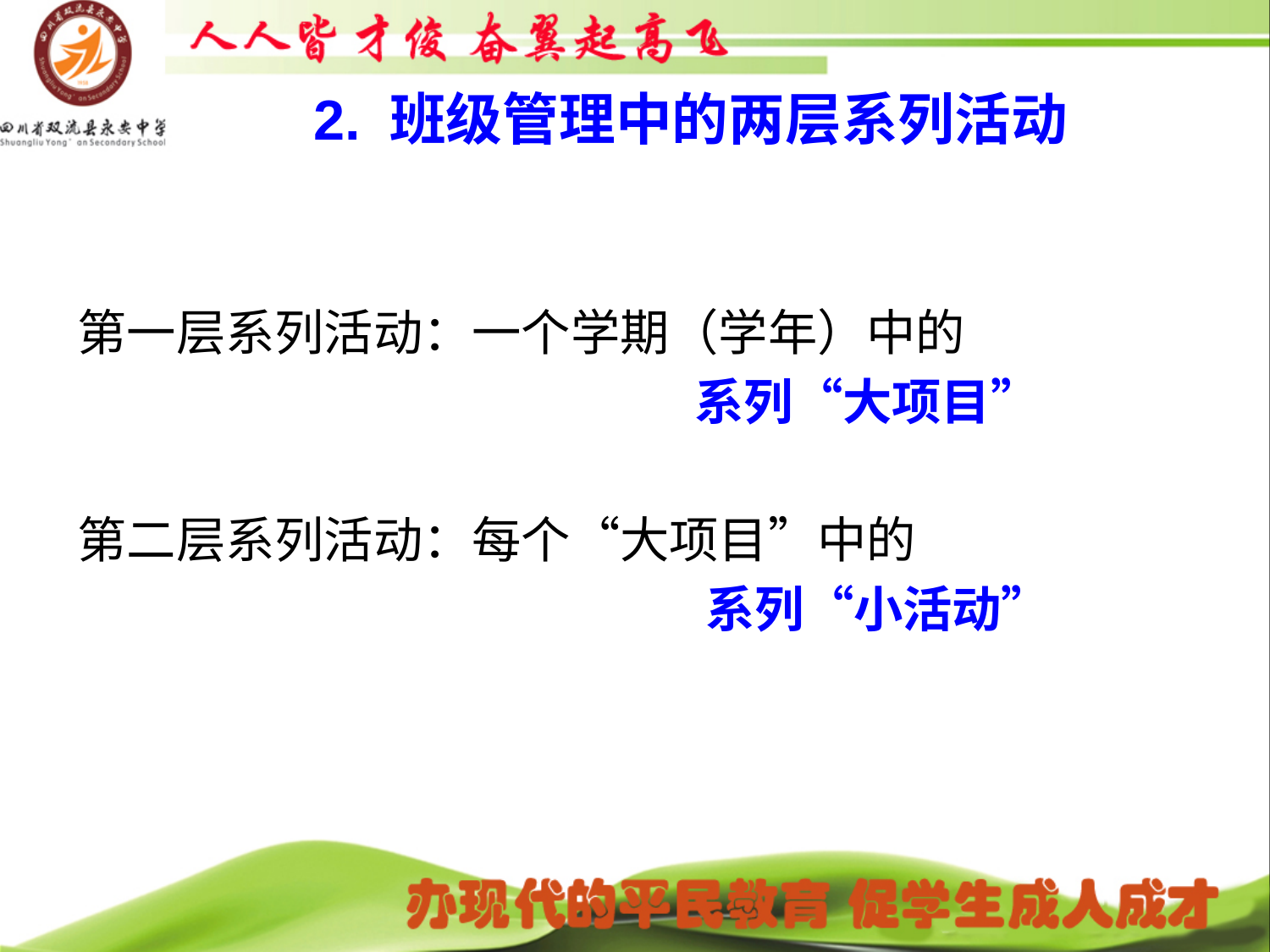

# 2. 班级管理中的两层系列活动

第一层系列活动：一个学期（学年）中的
                                                       系列“大项目”

第二层系列活动：每个“大项目”中的
                                                        系列“小活动”